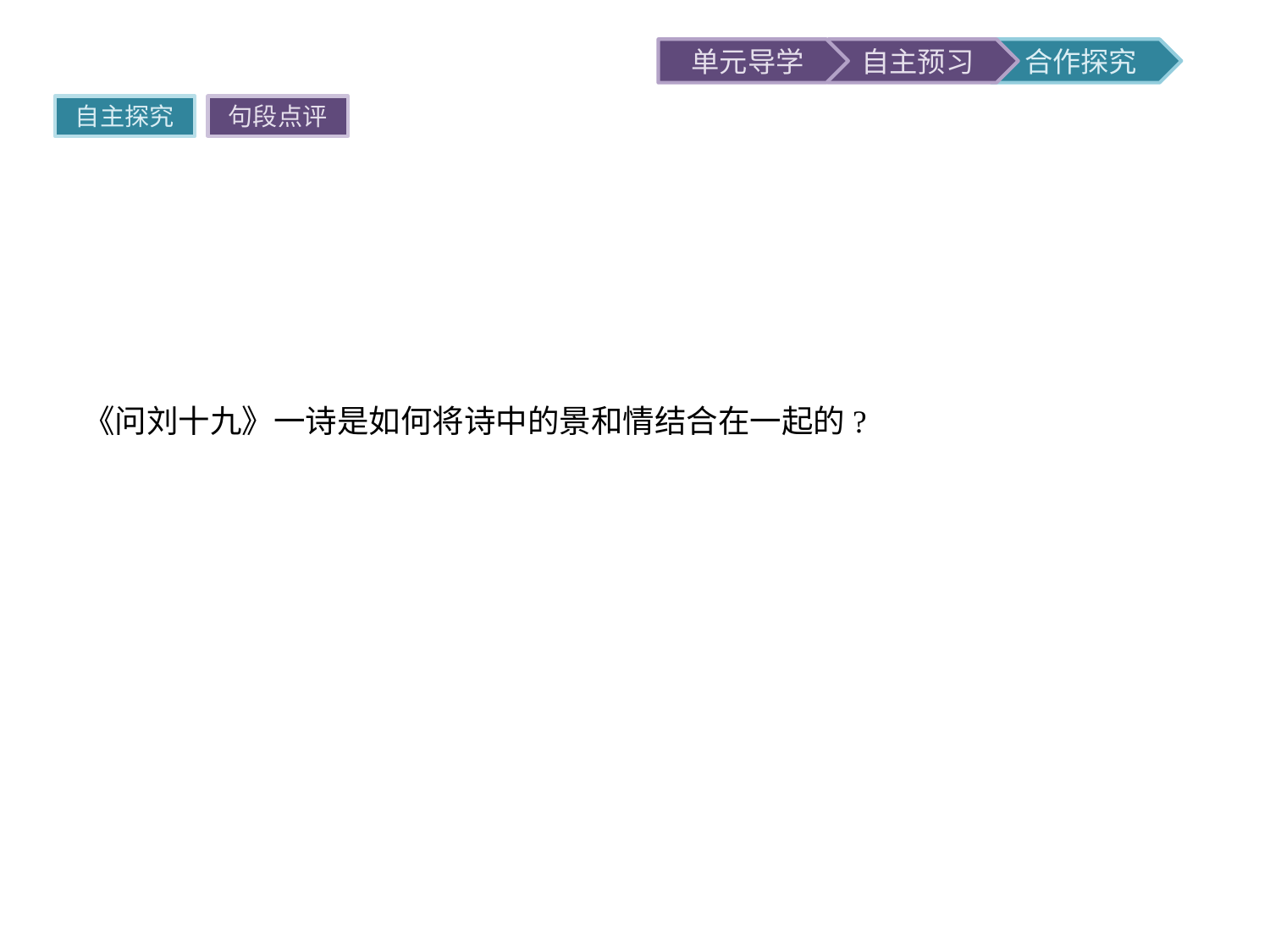

自主探究
句段点评
《问刘十九》一诗是如何将诗中的景和情结合在一起的?
提示:诗中写景,有新酿的米酒,正架在炭火燃烧着的红泥小炉上,酒香四溢,再加上傍晚快要下雪的寒天,一热一冷,温馨亲切。此种情境,相约友人,如何会不来?邀的人真诚,来的人高兴,定会一醉方休。全诗更透出两人的友谊比美酒还要醇厚。